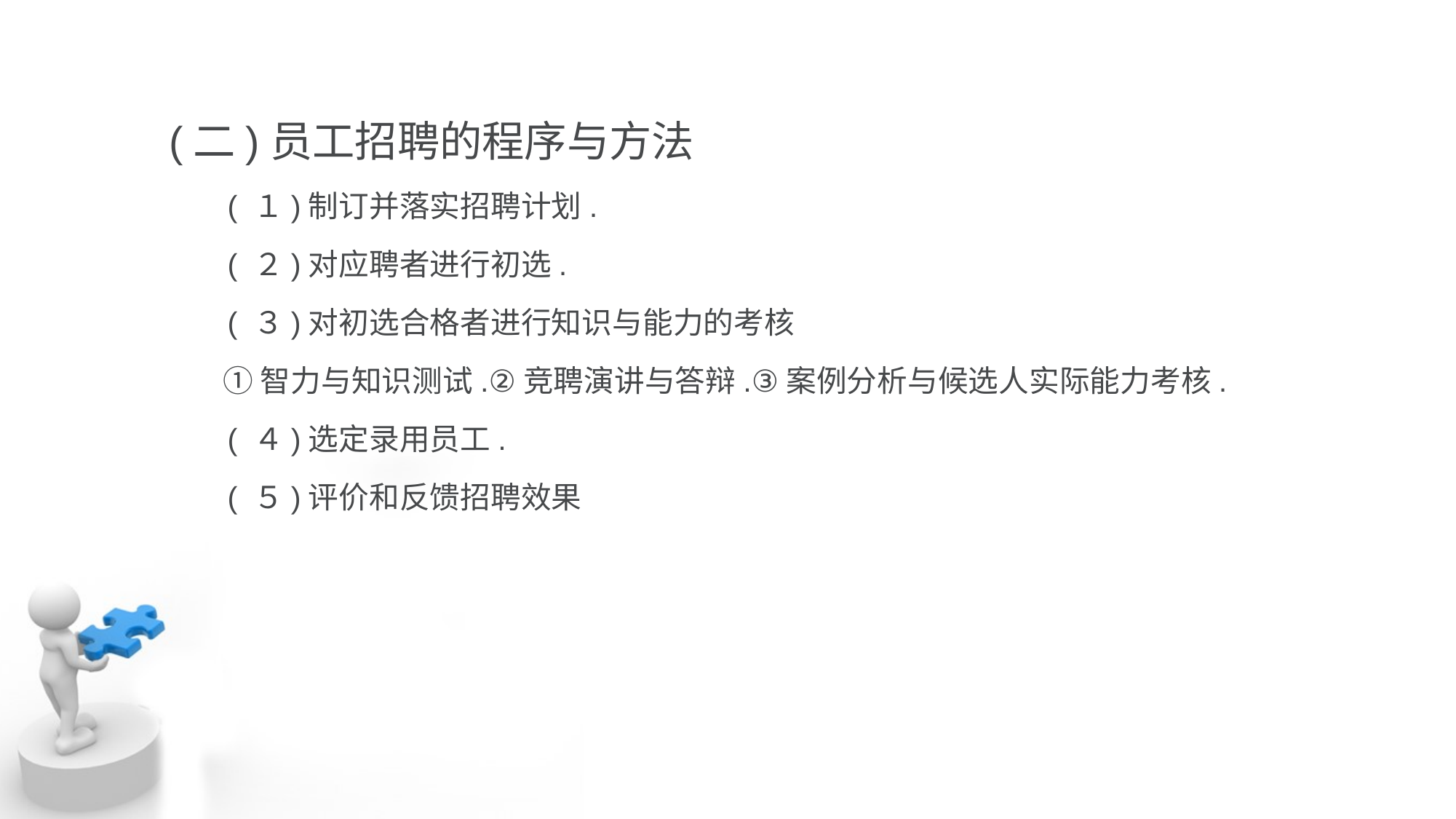

(二)员工招聘的程序与方法
       ( １)制订并落实招聘计划.
       ( ２)对应聘者进行初选.
       ( ３)对初选合格者进行知识与能力的考核
        ①智力与知识测试.②竞聘演讲与答辩.③案例分析与候选人实际能力考核.
       ( ４)选定录用员工.
       ( ５)评价和反馈招聘效果